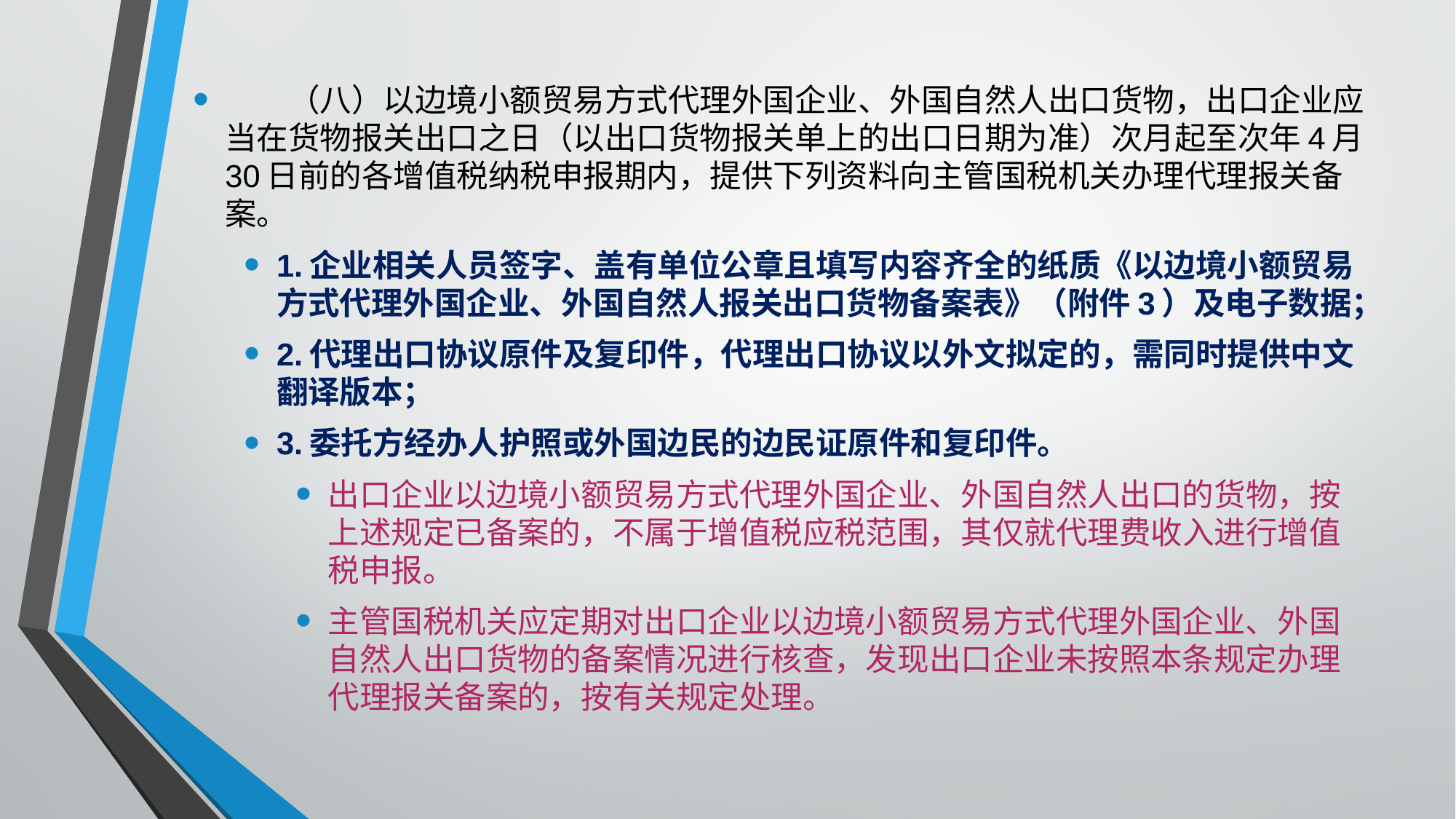

（八）以边境小额贸易方式代理外国企业、外国自然人出口货物，出口企业应当在货物报关出口之日（以出口货物报关单上的出口日期为准）次月起至次年4月30日前的各增值税纳税申报期内，提供下列资料向主管国税机关办理代理报关备案。
1.企业相关人员签字、盖有单位公章且填写内容齐全的纸质《以边境小额贸易方式代理外国企业、外国自然人报关出口货物备案表》（附件3）及电子数据；
2.代理出口协议原件及复印件，代理出口协议以外文拟定的，需同时提供中文翻译版本；
3.委托方经办人护照或外国边民的边民证原件和复印件。
出口企业以边境小额贸易方式代理外国企业、外国自然人出口的货物，按上述规定已备案的，不属于增值税应税范围，其仅就代理费收入进行增值税申报。
主管国税机关应定期对出口企业以边境小额贸易方式代理外国企业、外国自然人出口货物的备案情况进行核查，发现出口企业未按照本条规定办理代理报关备案的，按有关规定处理。